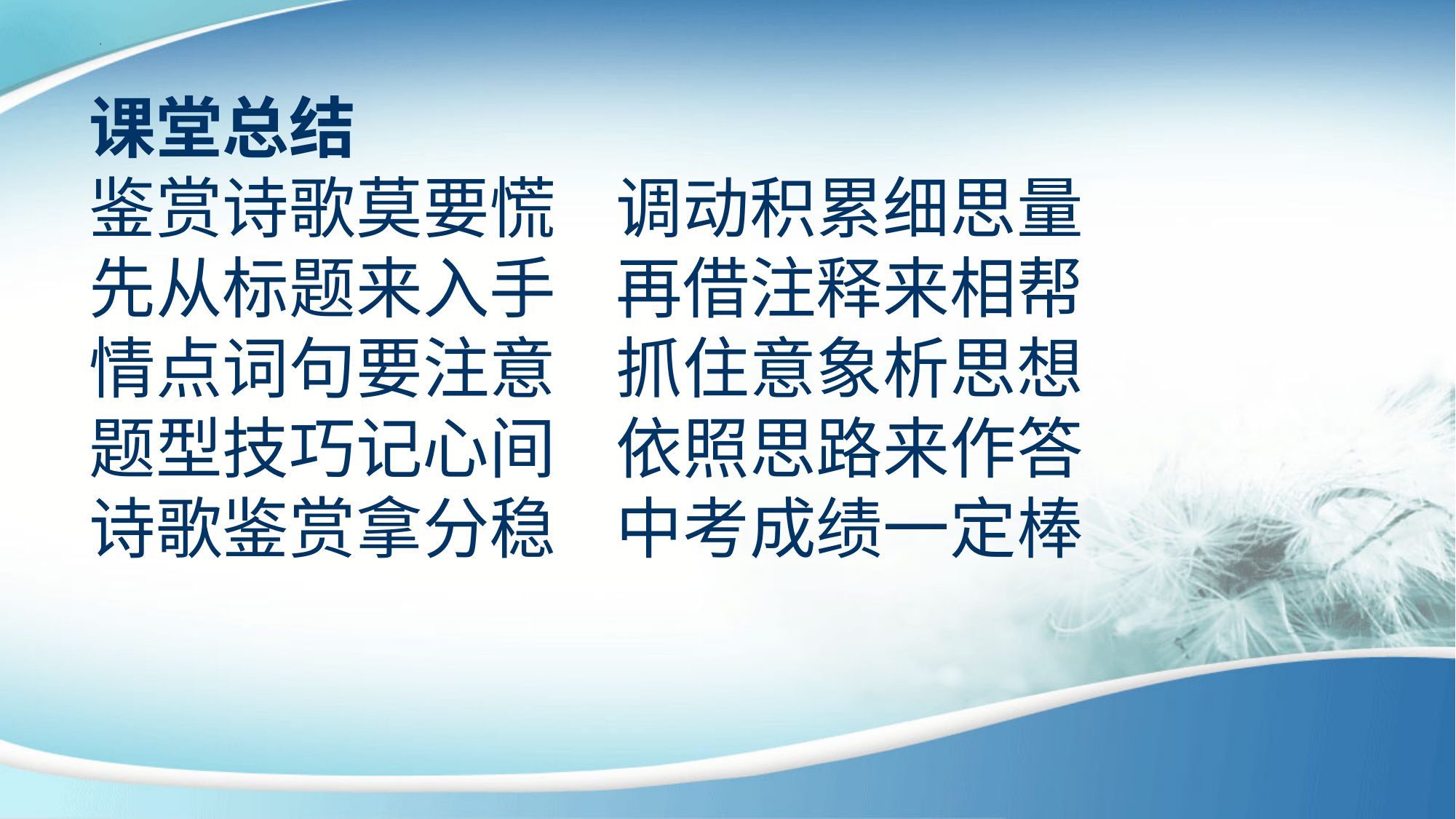

课堂总结
鉴赏诗歌莫要慌    调动积累细思量
先从标题来入手    再借注释来相帮
情点词句要注意    抓住意象析思想
题型技巧记心间    依照思路来作答
诗歌鉴赏拿分稳    中考成绩一定棒